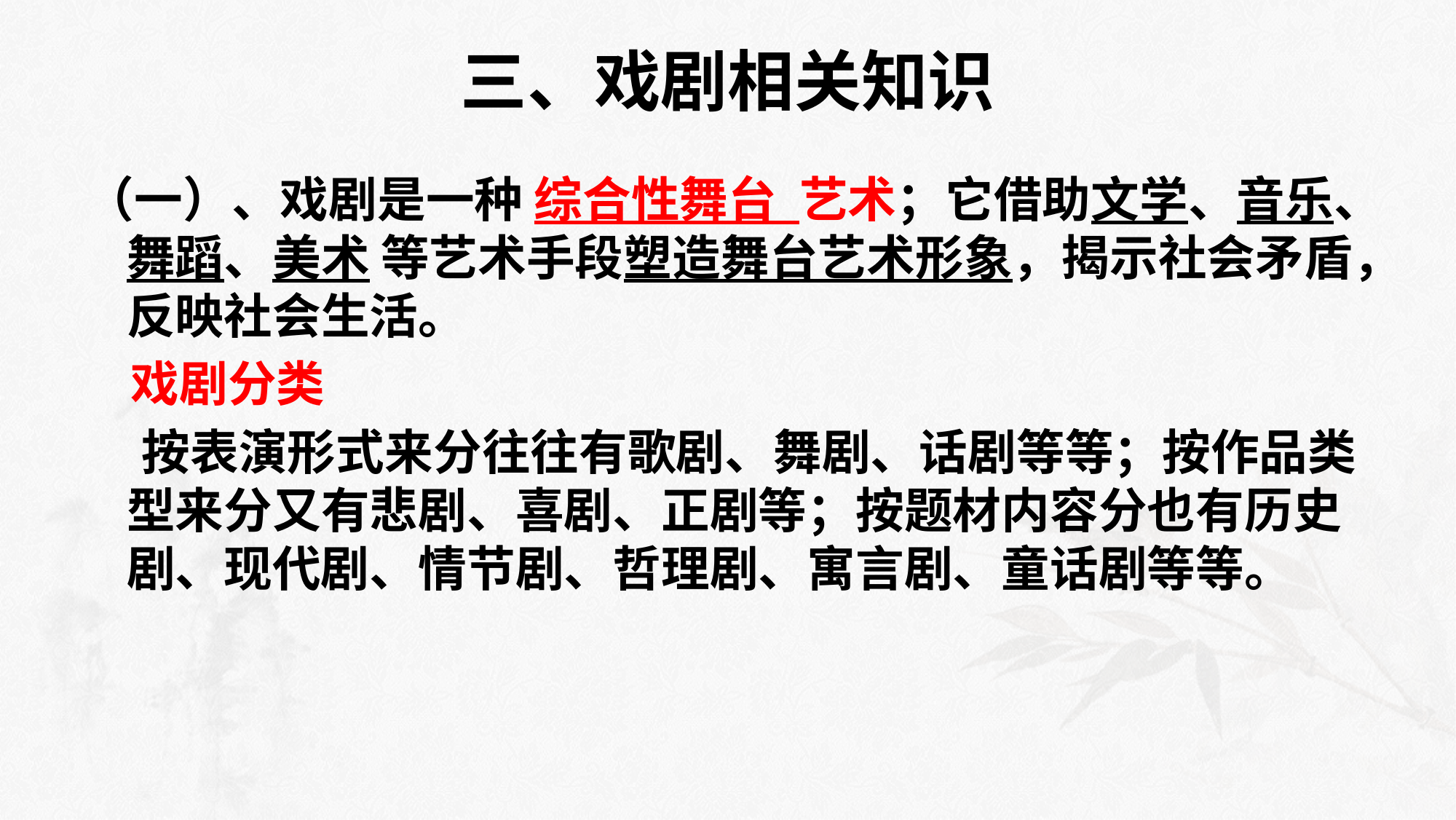

# 三、戏剧相关知识
（一）、戏剧是一种 综合性舞台  艺术；它借助文学、音乐、舞蹈、美术 等艺术手段塑造舞台艺术形象，揭示社会矛盾，反映社会生活。
   戏剧分类
    按表演形式来分往往有歌剧、舞剧、话剧等等；按作品类型来分又有悲剧、喜剧、正剧等；按题材内容分也有历史剧、现代剧、情节剧、哲理剧、寓言剧、童话剧等等。